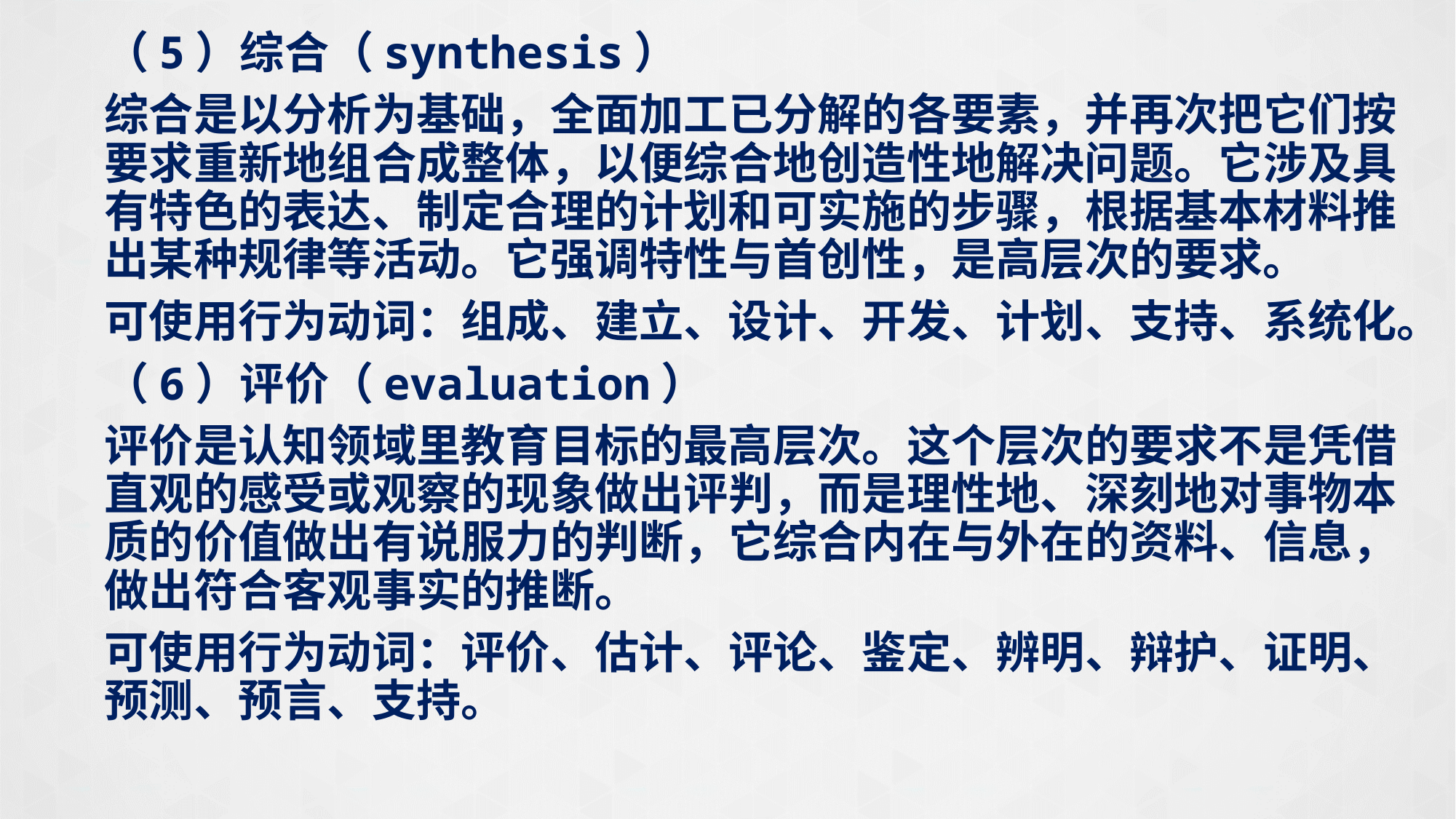

（5）综合（synthesis）
综合是以分析为基础，全面加工已分解的各要素，并再次把它们按要求重新地组合成整体，以便综合地创造性地解决问题。它涉及具有特色的表达、制定合理的计划和可实施的步骤，根据基本材料推出某种规律等活动。它强调特性与首创性，是高层次的要求。
可使用行为动词：组成、建立、设计、开发、计划、支持、系统化。
（6）评价（evaluation）
评价是认知领域里教育目标的最高层次。这个层次的要求不是凭借直观的感受或观察的现象做出评判，而是理性地、深刻地对事物本质的价值做出有说服力的判断，它综合内在与外在的资料、信息，做出符合客观事实的推断。
可使用行为动词：评价、估计、评论、鉴定、辨明、辩护、证明、预测、预言、支持。